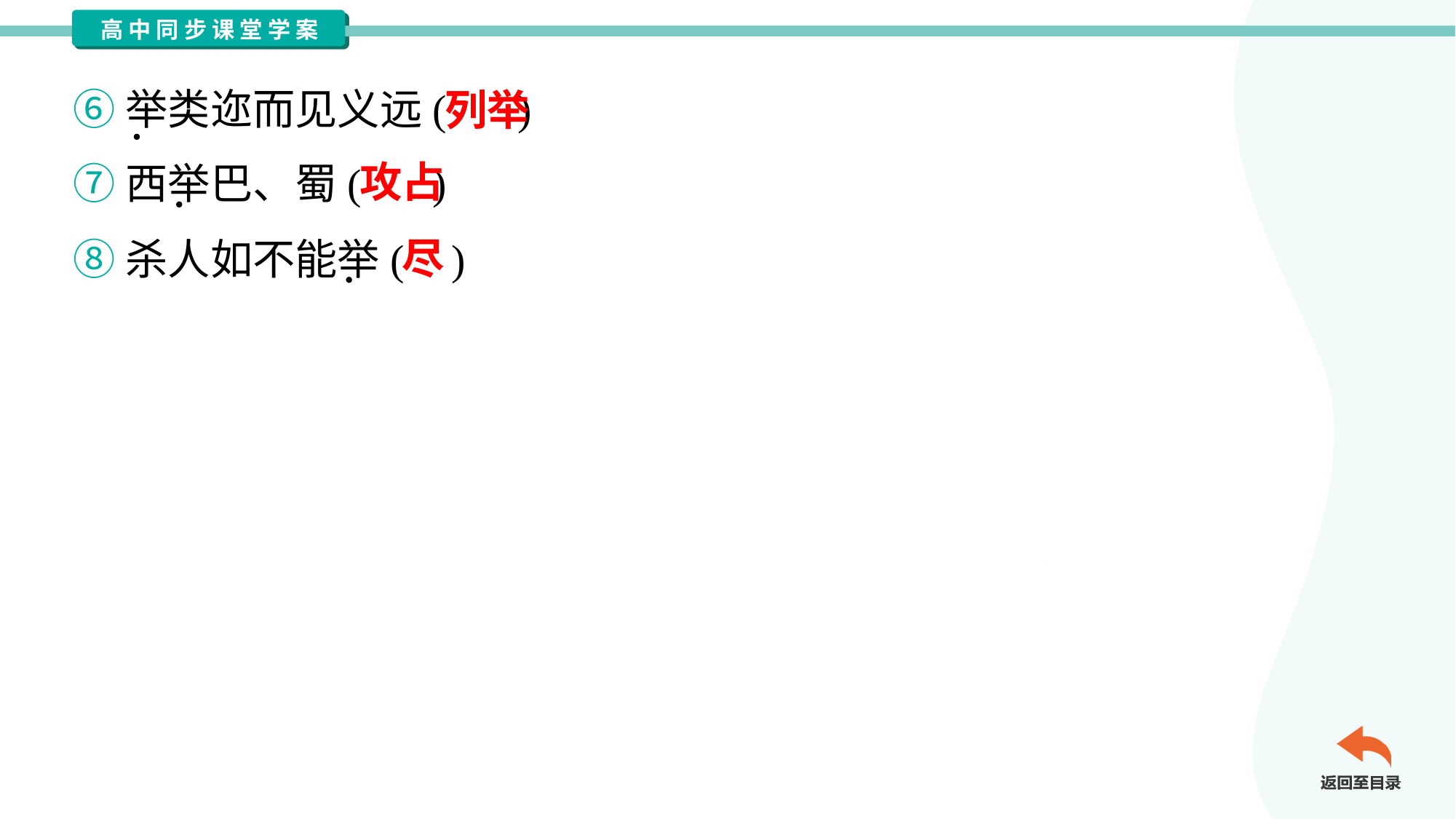

⑥举类迩而见义远(      )
⑦西举巴、蜀(      )
列举
攻占

尽
⑧杀人如不能举(    )